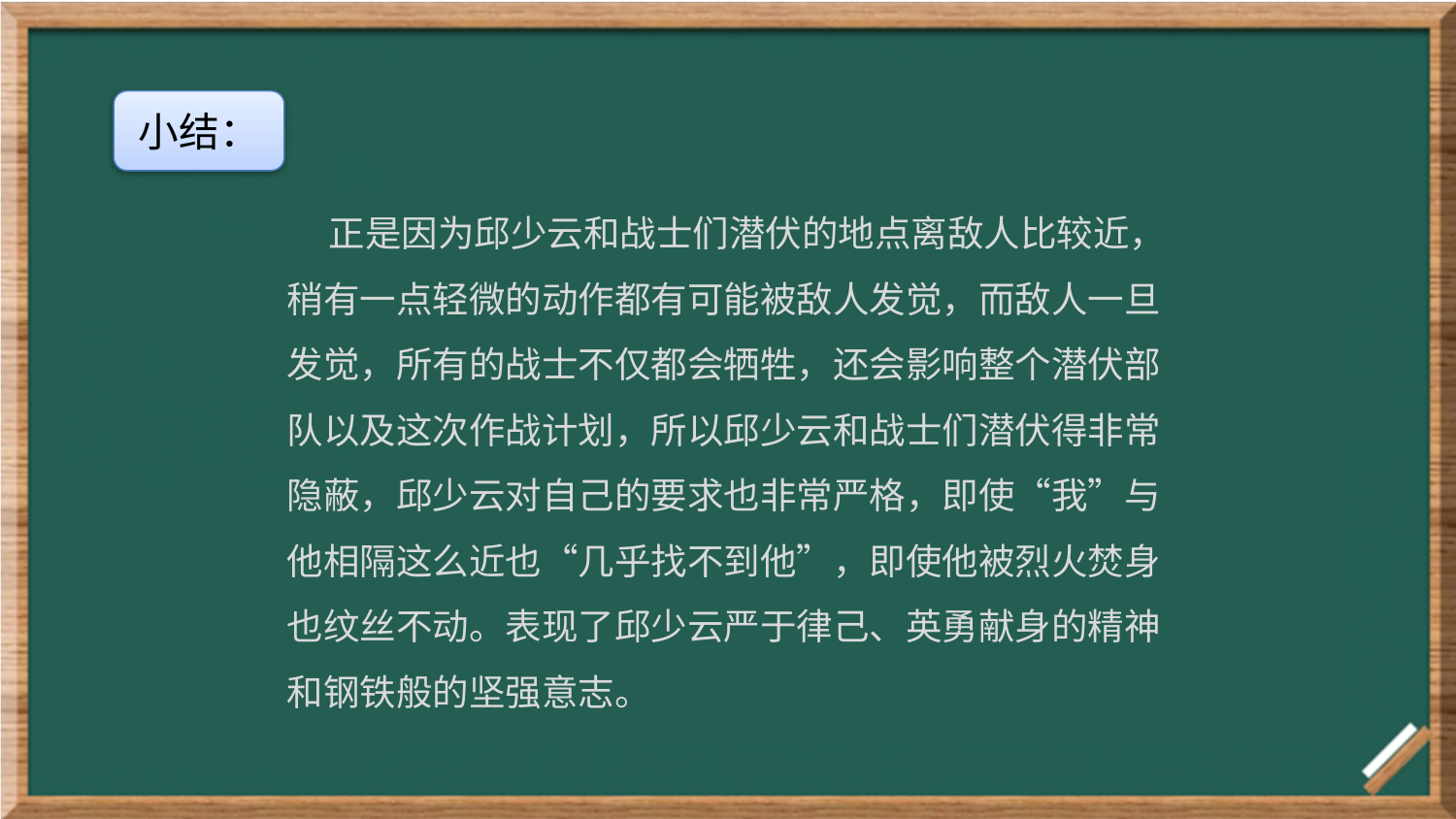

小结：
    正是因为邱少云和战士们潜伏的地点离敌人比较近，稍有一点轻微的动作都有可能被敌人发觉，而敌人一旦发觉，所有的战士不仅都会牺牲，还会影响整个潜伏部队以及这次作战计划，所以邱少云和战士们潜伏得非常隐蔽，邱少云对自己的要求也非常严格，即使“我”与他相隔这么近也“几乎找不到他”，即使他被烈火焚身也纹丝不动。表现了邱少云严于律己、英勇献身的精神和钢铁般的坚强意志。